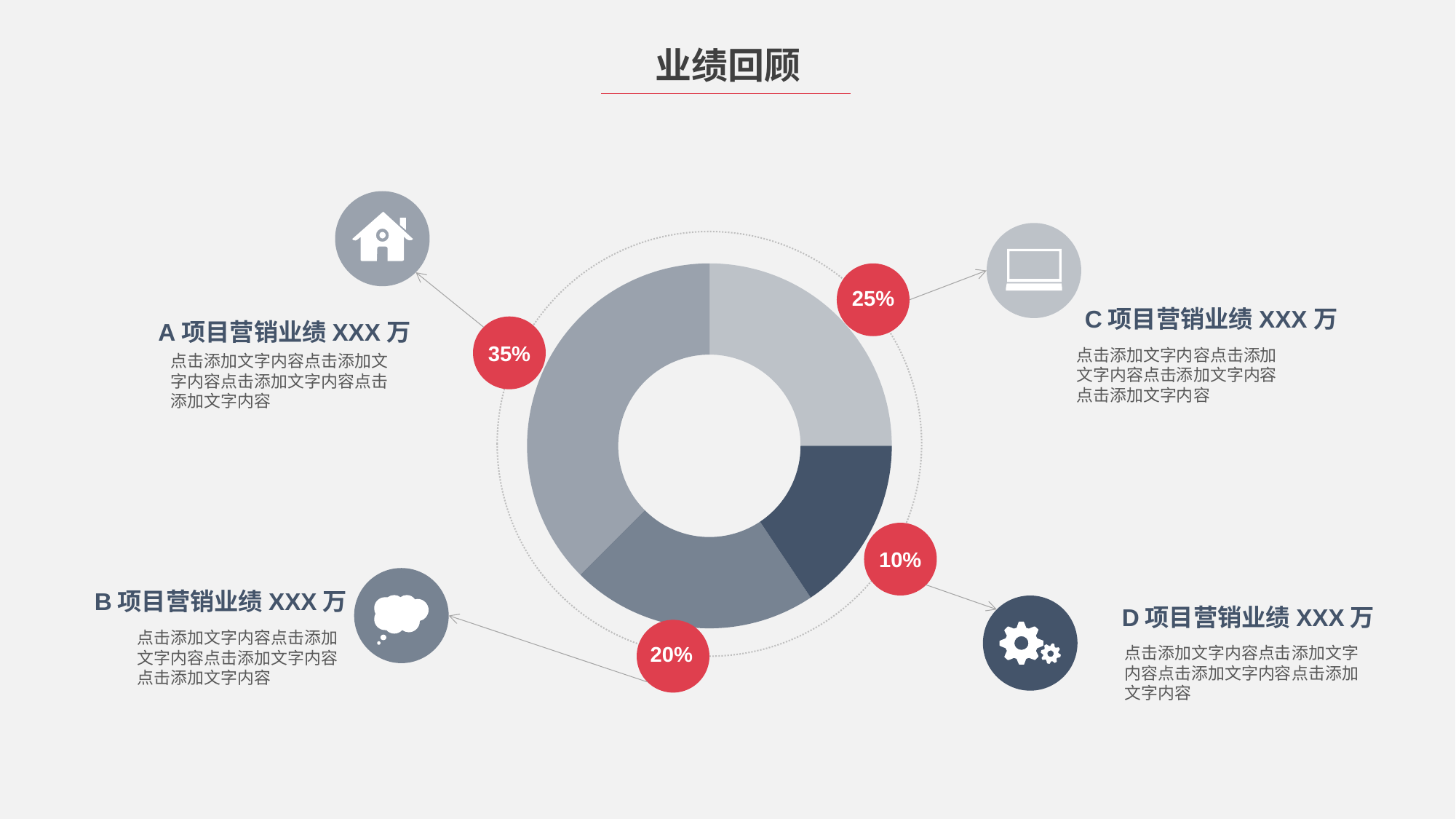

业绩回顾

### Chart

| Category | Sales |
|---|---|
| 1st Qtr | 8.0 |
| 2nd Qtr | 5.0 |
| 3rd Qtr | 7.0 |
| 4th Qtr | 12.0 |
25%
C项目营销业绩XXX万
A项目营销业绩XXX万

35%
点击添加文字内容点击添加文字内容点击添加文字内容点击添加文字内容
点击添加文字内容点击添加文字内容点击添加文字内容点击添加文字内容

10%

B项目营销业绩XXX万

D项目营销业绩XXX万

点击添加文字内容点击添加文字内容点击添加文字内容点击添加文字内容
20%
点击添加文字内容点击添加文字内容点击添加文字内容点击添加文字内容